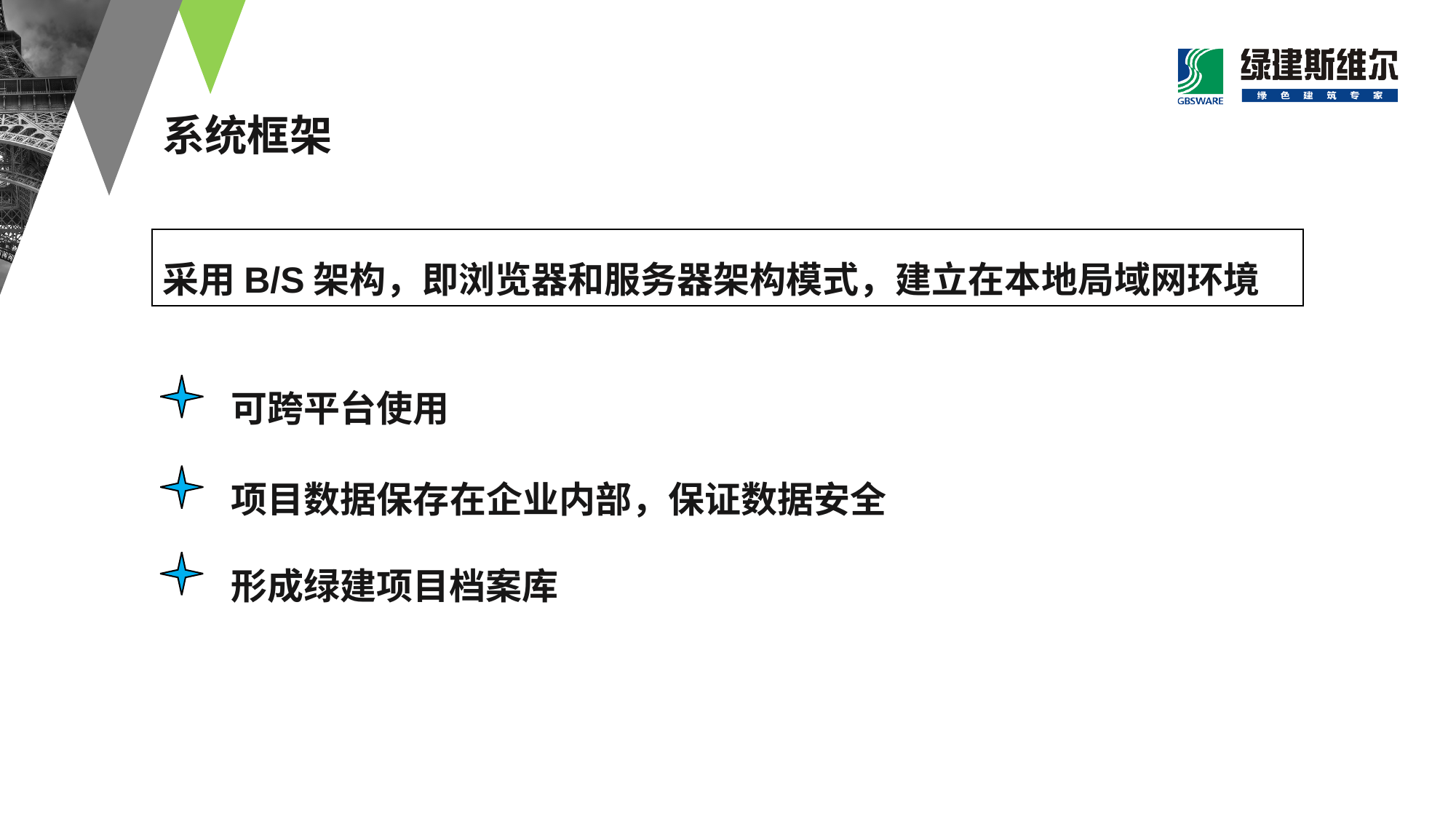

# 系统框架
采用B/S架构，即浏览器和服务器架构模式，建立在本地局域网环境
可跨平台使用

项目数据保存在企业内部，保证数据安全

形成绿建项目档案库